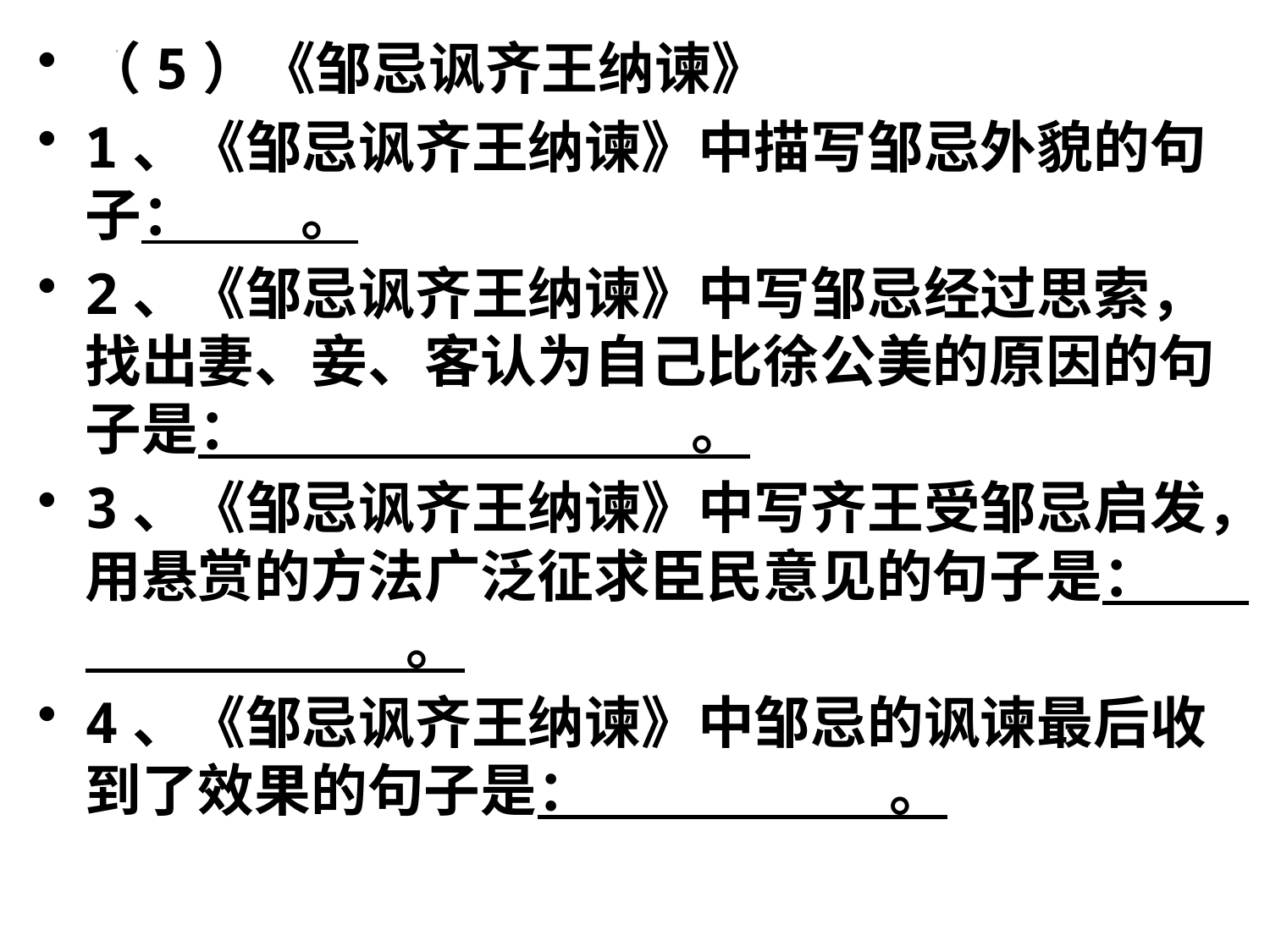

（5）《邹忌讽齐王纳谏》
1、《邹忌讽齐王纳谏》中描写邹忌外貌的句子：        。
2、《邹忌讽齐王纳谏》中写邹忌经过思索，找出妻、妾、客认为自己比徐公美的原因的句子是：                                  。
3、《邹忌讽齐王纳谏》中写齐王受邹忌启发，用悬赏的方法广泛征求臣民意见的句子是：                                 。
4、《邹忌讽齐王纳谏》中邹忌的讽谏最后收到了效果的句子是：                       。
#